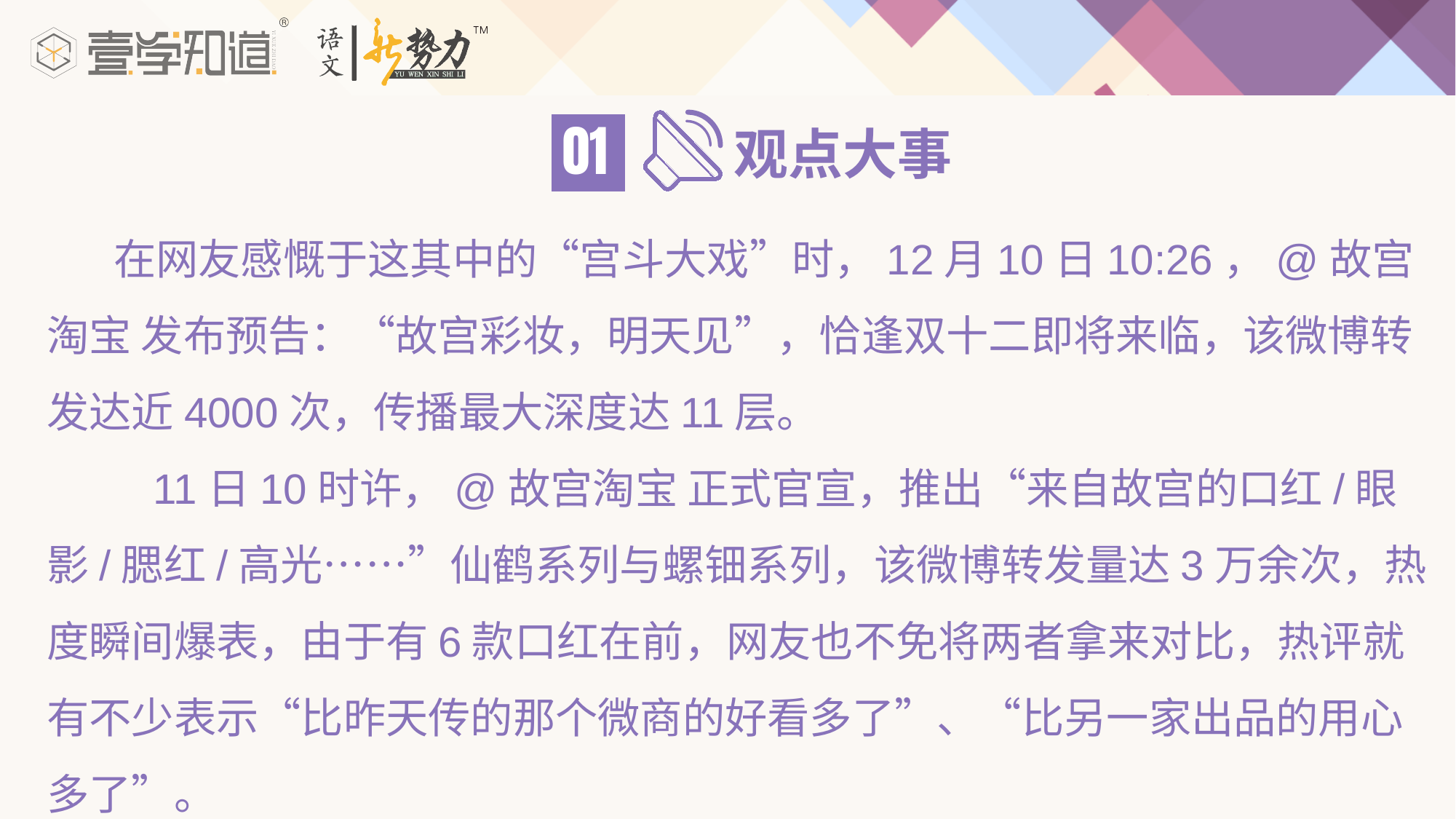

01
观点大事

      在网友感慨于这其中的“宫斗大戏”时，12月10日10:26，@故宫淘宝 发布预告：“故宫彩妆，明天见”，恰逢双十二即将来临，该微博转发达近4000次，传播最大深度达11层。
         11日10时许，@故宫淘宝 正式官宣，推出“来自故宫的口红/眼影/腮红/高光……”仙鹤系列与螺钿系列，该微博转发量达3万余次，热度瞬间爆表，由于有6款口红在前，网友也不免将两者拿来对比，热评就有不少表示“比昨天传的那个微商的好看多了”、“比另一家出品的用心多了”。